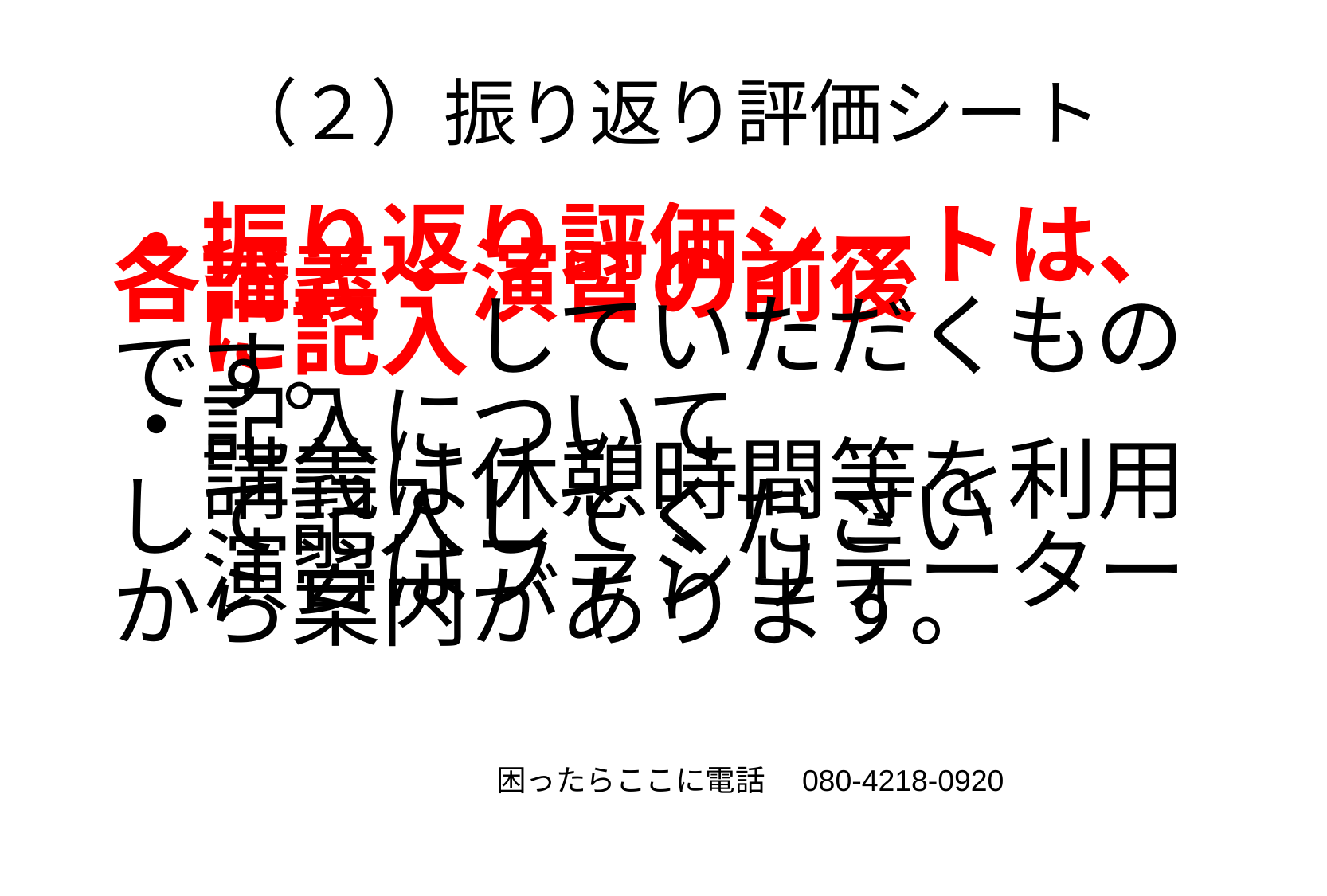

# （２）振り返り評価シート
・振り返り評価シートは、各講義・演習の前後
　に記入していただくものです。
・記入について
　講義は休憩時間等を利用して記入してください
　演習はファシリテーターから案内があります。

困ったらここに電話　080-4218-0920